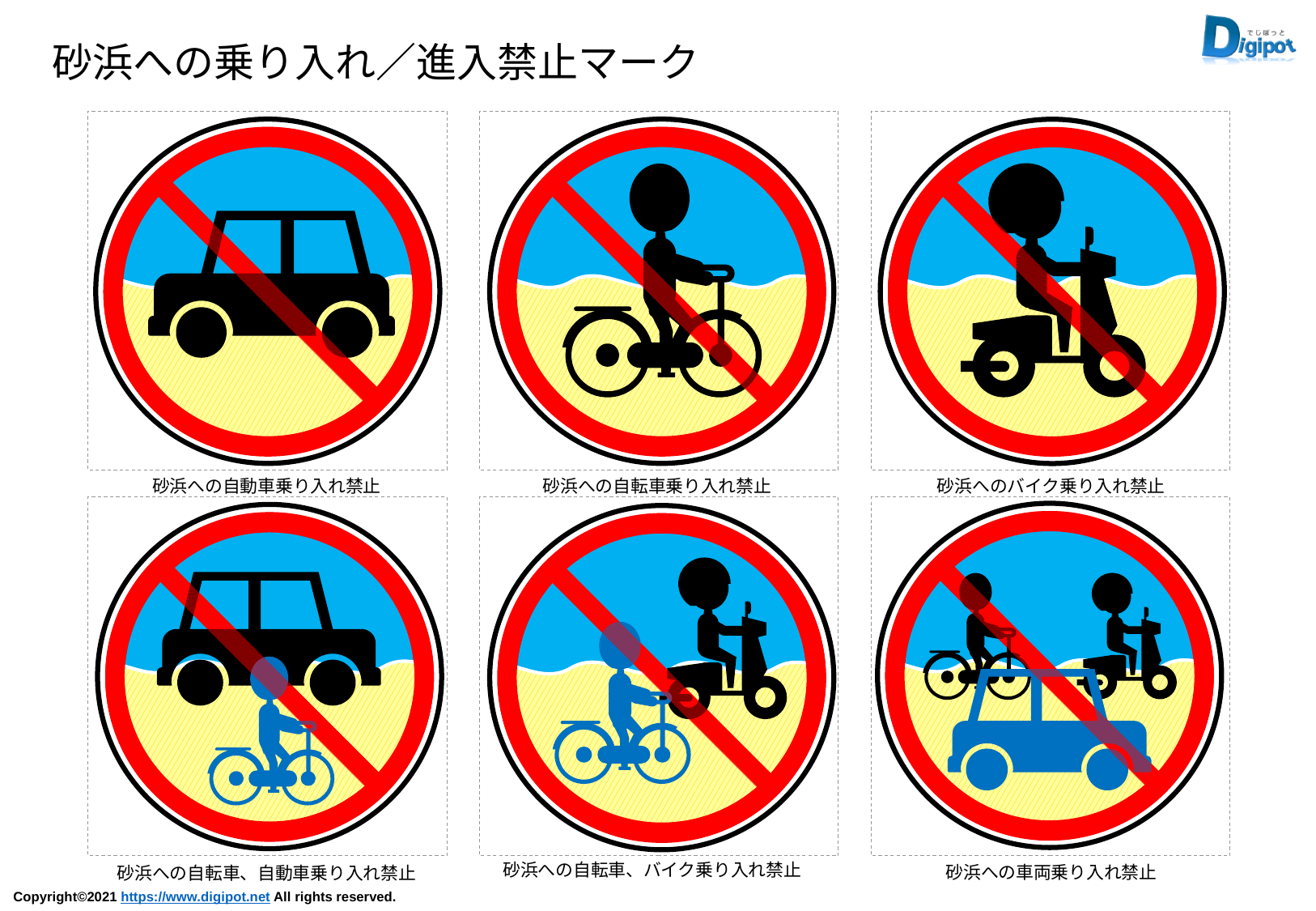

砂浜への乗り入れ／進入禁止マーク

砂浜への自動車乗り入れ禁止
砂浜への自転車乗り入れ禁止
砂浜へのバイク乗り入れ禁止

砂浜への自転車、バイク乗り入れ禁止
砂浜への車両乗り入れ禁止
砂浜への自転車、自動車乗り入れ禁止